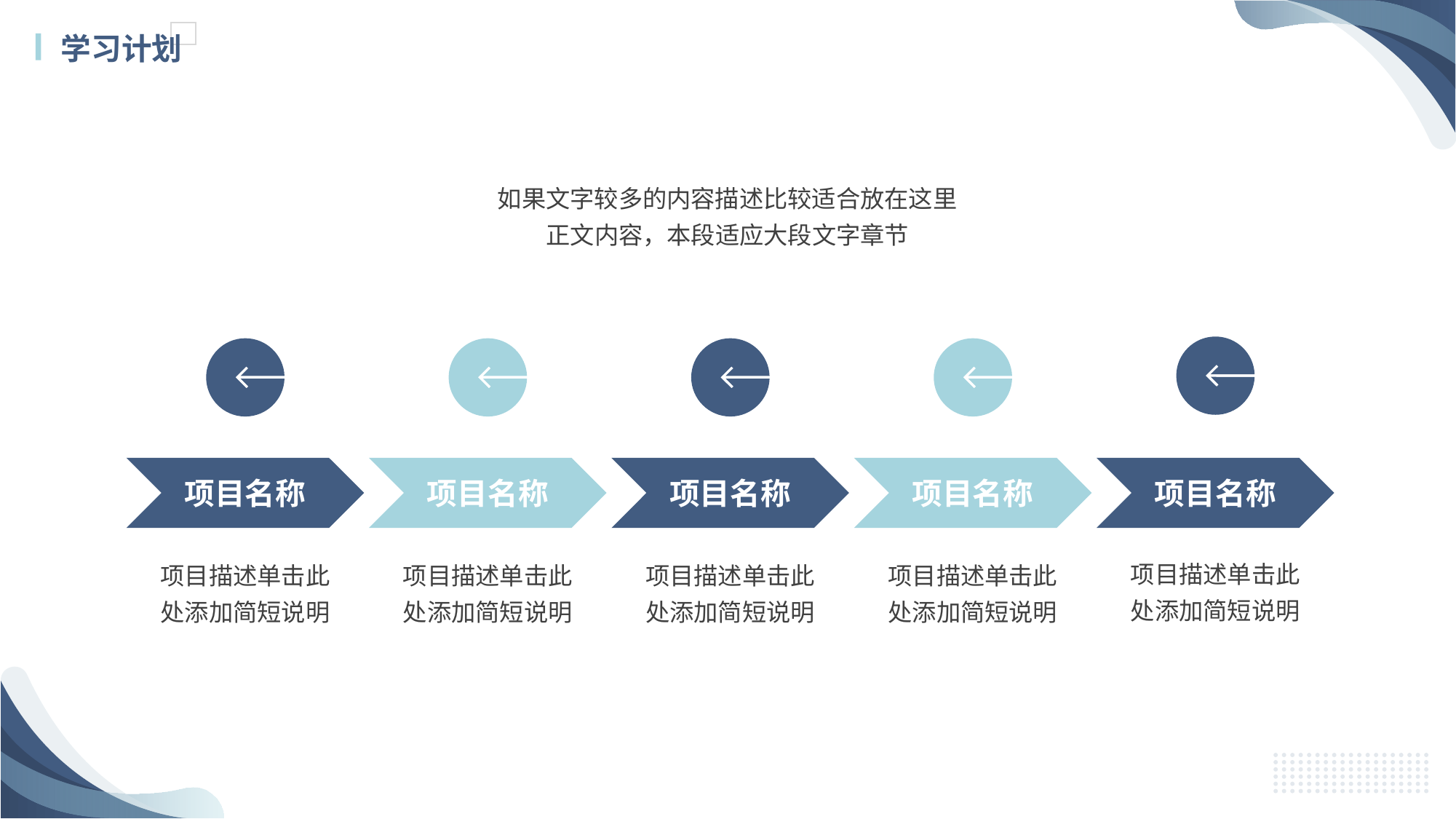

学习计划

如果文字较多的内容描述比较适合放在这里
正文内容，本段适应大段文字章节

项目名称
项目描述单击此处添加简短说明

项目名称
项目描述单击此处添加简短说明

项目名称
项目描述单击此处添加简短说明

项目名称
项目描述单击此处添加简短说明

项目名称
项目描述单击此处添加简短说明